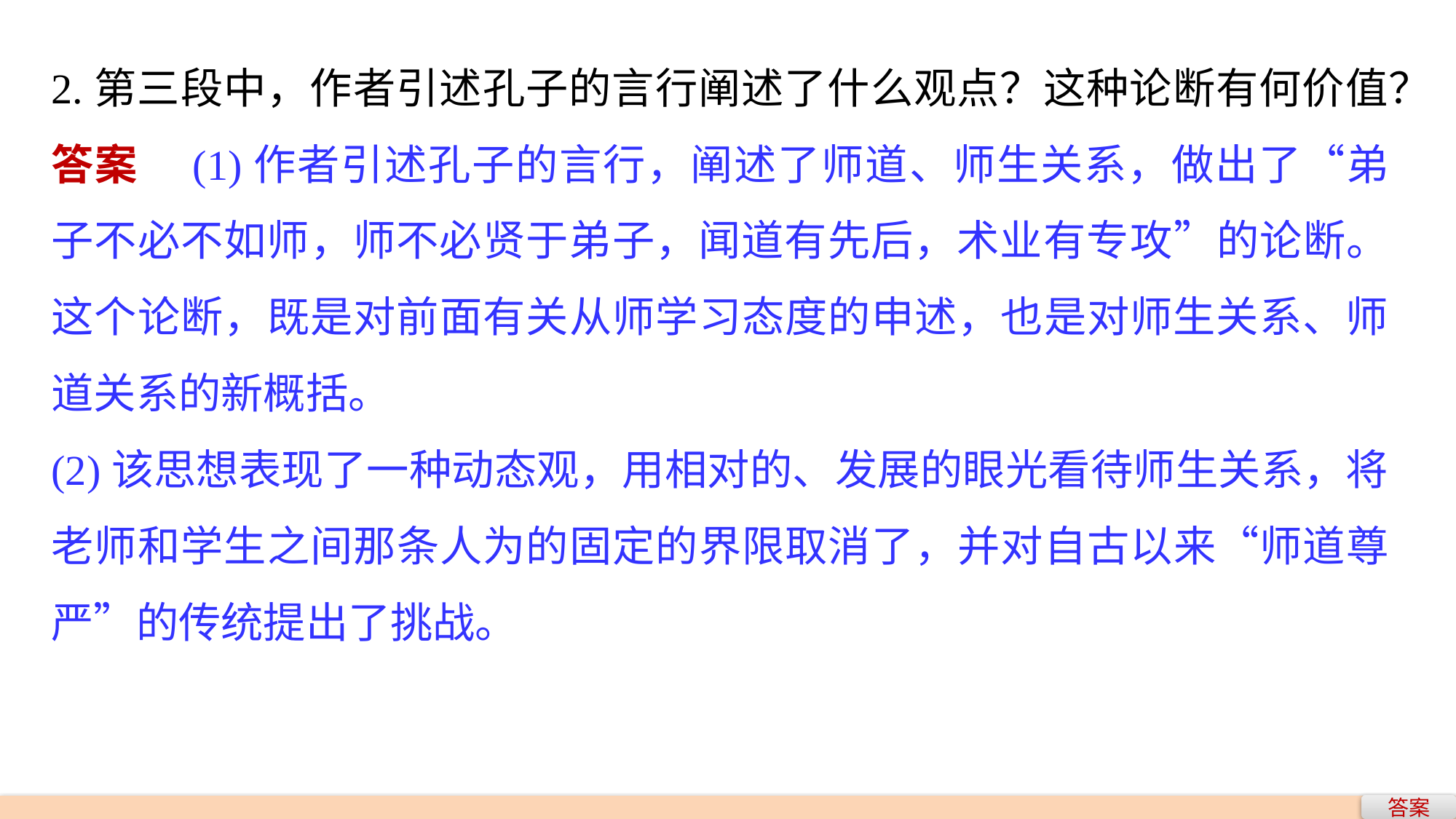

2.第三段中，作者引述孔子的言行阐述了什么观点？这种论断有何价值？
答案　(1)作者引述孔子的言行，阐述了师道、师生关系，做出了“弟子不必不如师，师不必贤于弟子，闻道有先后，术业有专攻”的论断。这个论断，既是对前面有关从师学习态度的申述，也是对师生关系、师道关系的新概括。
(2)该思想表现了一种动态观，用相对的、发展的眼光看待师生关系，将老师和学生之间那条人为的固定的界限取消了，并对自古以来“师道尊严”的传统提出了挑战。
答案